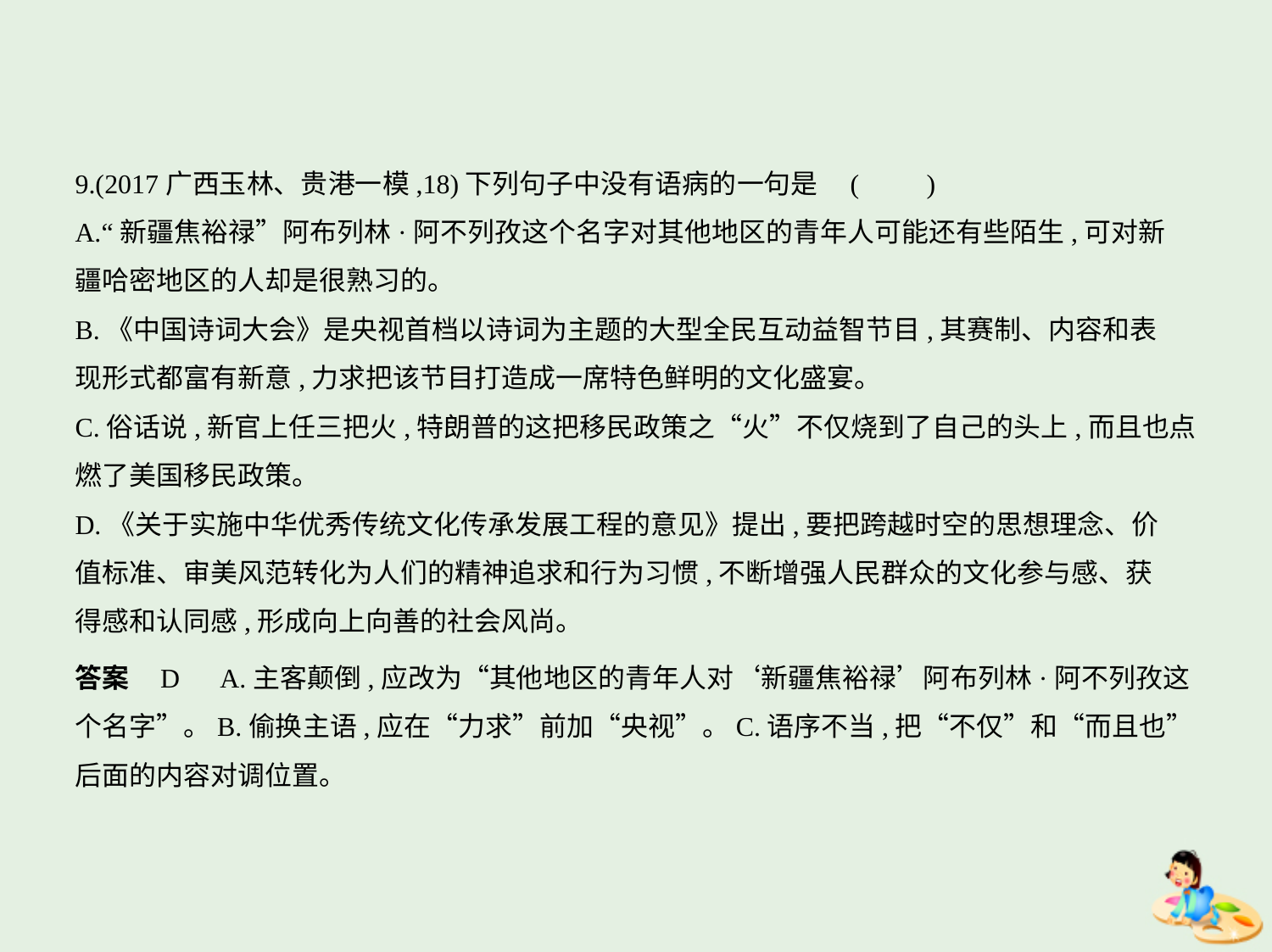

9.(2017广西玉林、贵港一模,18)下列句子中没有语病的一句是 (　　)
A.“新疆焦裕禄”阿布列林·阿不列孜这个名字对其他地区的青年人可能还有些陌生,可对新
疆哈密地区的人却是很熟习的。
B.《中国诗词大会》是央视首档以诗词为主题的大型全民互动益智节目,其赛制、内容和表
现形式都富有新意,力求把该节目打造成一席特色鲜明的文化盛宴。
C.俗话说,新官上任三把火,特朗普的这把移民政策之“火”不仅烧到了自己的头上,而且也点
燃了美国移民政策。
D.《关于实施中华优秀传统文化传承发展工程的意见》提出,要把跨越时空的思想理念、价
值标准、审美风范转化为人们的精神追求和行为习惯,不断增强人民群众的文化参与感、获
得感和认同感,形成向上向善的社会风尚。
答案    D　A.主客颠倒,应改为“其他地区的青年人对‘新疆焦裕禄’阿布列林·阿不列孜这
个名字”。B.偷换主语,应在“力求”前加“央视”。C.语序不当,把“不仅”和“而且也”
后面的内容对调位置。